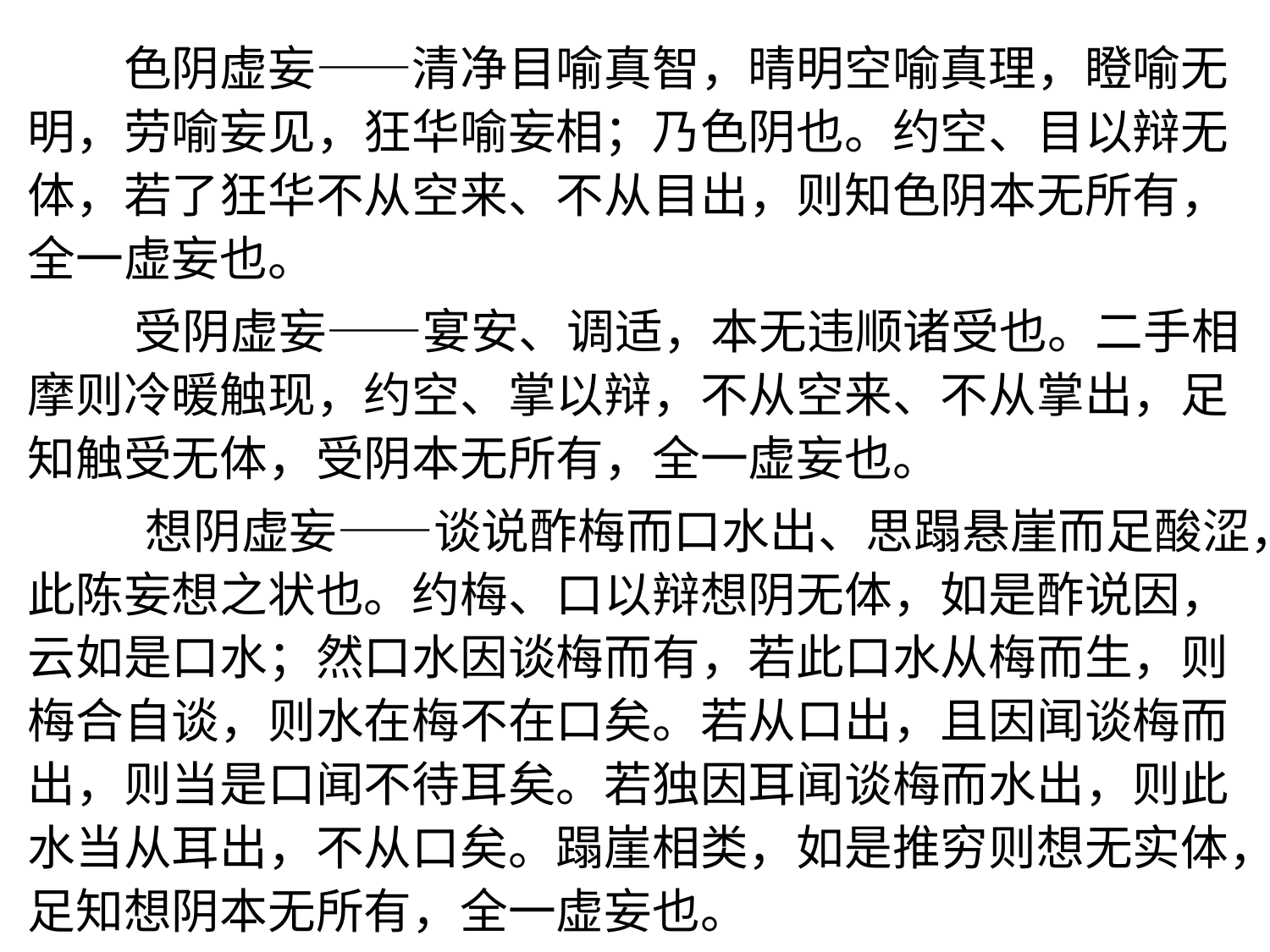

色阴虚妄——清净目喻真智，晴明空喻真理，瞪喻无明，劳喻妄见，狂华喻妄相；乃色阴也。约空、目以辩无体，若了狂华不从空来、不从目出，则知色阴本无所有，全一虚妄也。
         受阴虚妄——宴安、调适，本无违顺诸受也。二手相摩则冷暖触现，约空、掌以辩，不从空来、不从掌出，足知触受无体，受阴本无所有，全一虚妄也。
          想阴虚妄——谈说酢梅而口水出、思蹋悬崖而足酸涩，此陈妄想之状也。约梅、口以辩想阴无体，如是酢说因，云如是口水；然口水因谈梅而有，若此口水从梅而生，则梅合自谈，则水在梅不在口矣。若从口出，且因闻谈梅而出，则当是口闻不待耳矣。若独因耳闻谈梅而水出，则此水当从耳出，不从口矣。蹋崖相类，如是推穷则想无实体，足知想阴本无所有，全一虚妄也。